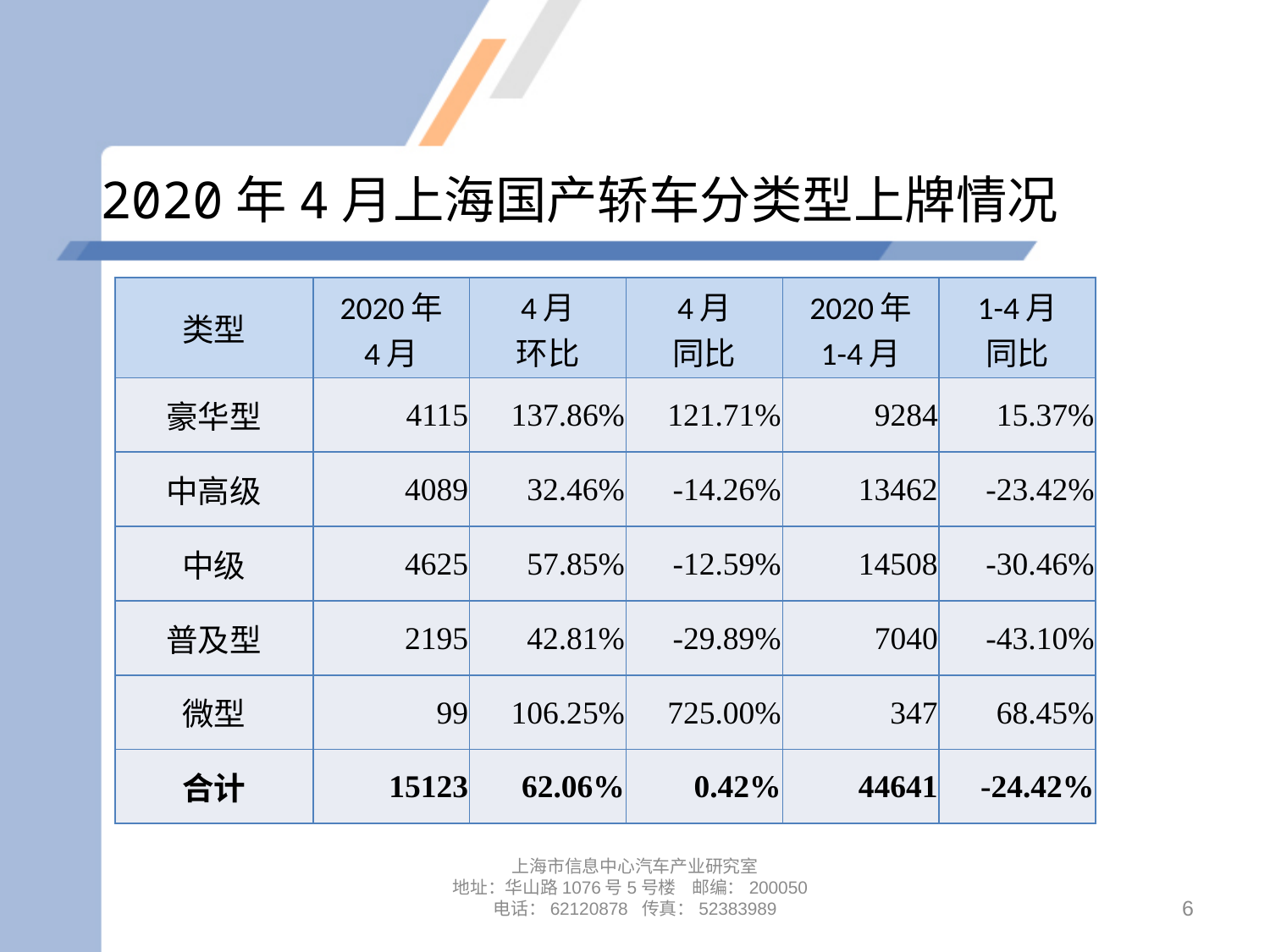

# 2020年4月上海国产轿车分类型上牌情况
| 类型 | 2020年 4月 | 4月 环比 | 4月 同比 | 2020年 1-4月 | 1-4月 同比 |
| --- | --- | --- | --- | --- | --- |
| 豪华型 | 4115 | 137.86% | 121.71% | 9284 | 15.37% |
| 中高级 | 4089 | 32.46% | -14.26% | 13462 | -23.42% |
| 中级 | 4625 | 57.85% | -12.59% | 14508 | -30.46% |
| 普及型 | 2195 | 42.81% | -29.89% | 7040 | -43.10% |
| 微型 | 99 | 106.25% | 725.00% | 347 | 68.45% |
| 合计 | 15123 | 62.06% | 0.42% | 44641 | -24.42% |
上海市信息中心汽车产业研究室
地址：华山路1076号5号楼    邮编：200050
电话：62120878  传真：52383989

6